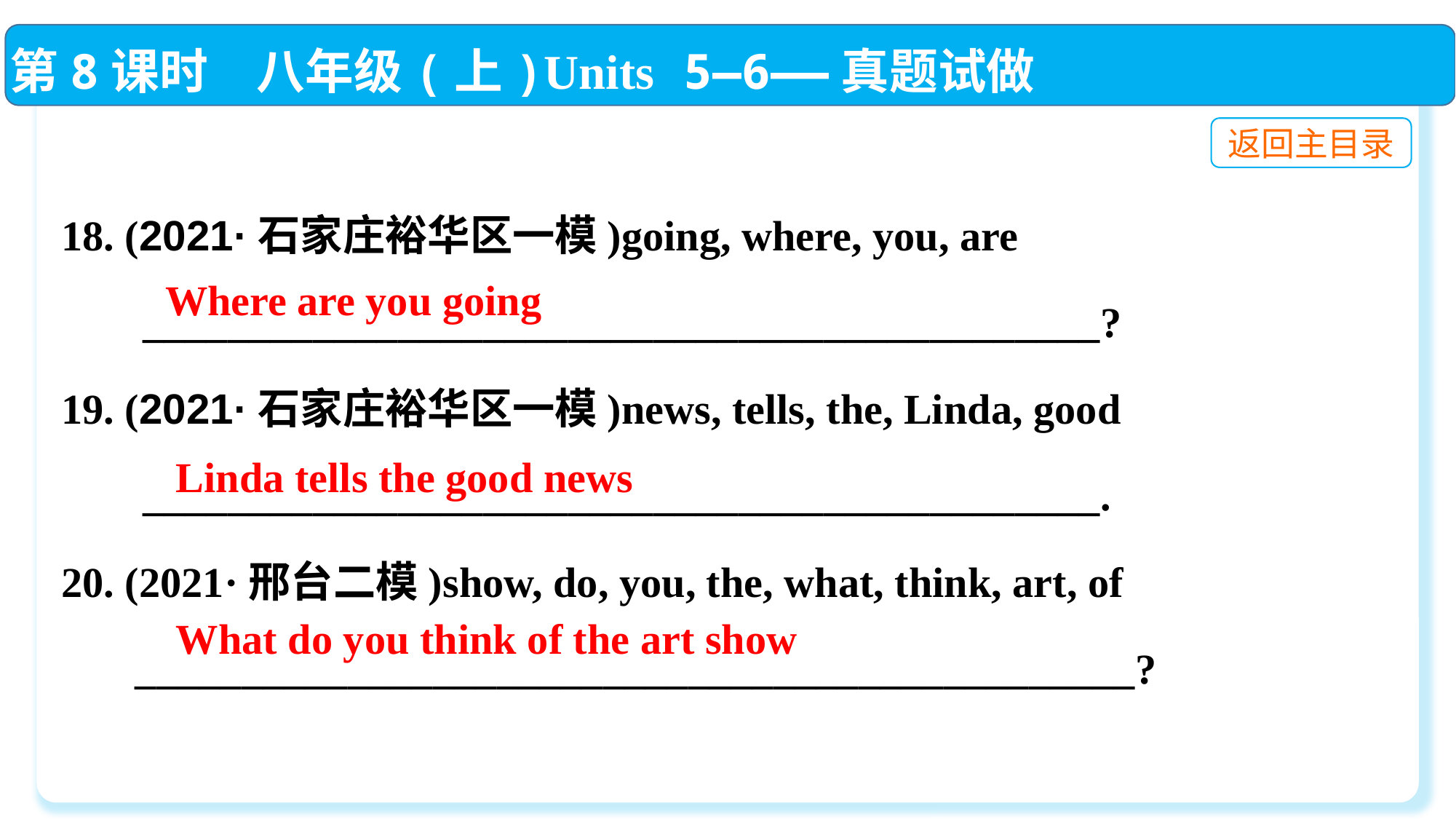

第8课时　八年级(上)Units 5—6——真题试做

返回主目录

18. (2021·石家庄裕华区一模)going, where, you, are
　   _____________________________________________?
19. (2021·石家庄裕华区一模)news, tells, the, Linda, good
　   _____________________________________________.
20. (2021·邢台二模)show, do, you, the, what, think, art, of
       _______________________________________________?
Where are you going
Linda tells the good news
What do you think of the art show